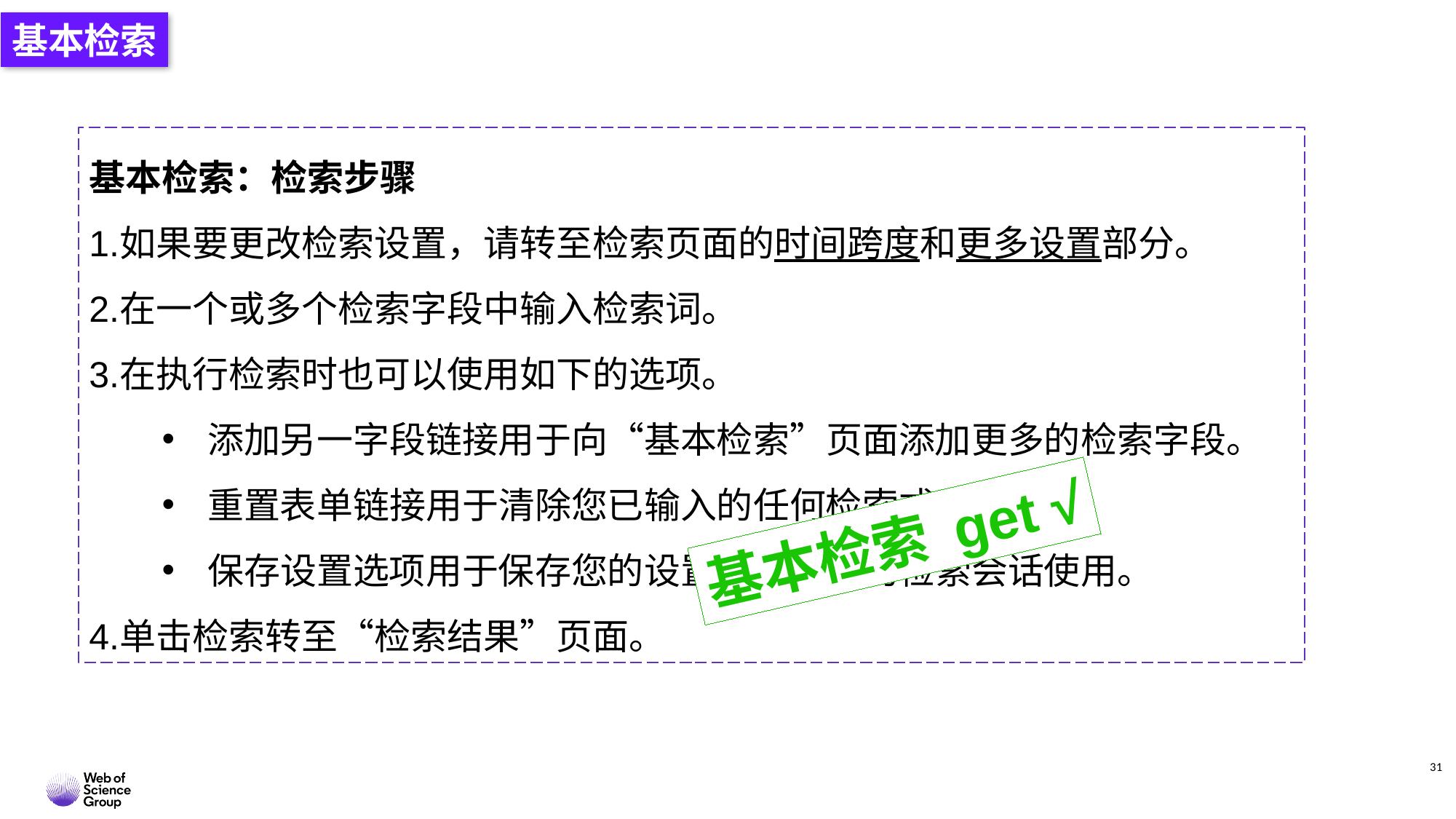

基本检索
基本检索：检索步骤
如果要更改检索设置，请转至检索页面的时间跨度和更多设置部分。
在一个或多个检索字段中输入检索词。
在执行检索时也可以使用如下的选项。
添加另一字段链接用于向“基本检索”页面添加更多的检索字段。
重置表单链接用于清除您已输入的任何检索式。
保存设置选项用于保存您的设置以供将来的检索会话使用。
单击检索转至“检索结果”页面。
基本检索 get √
31